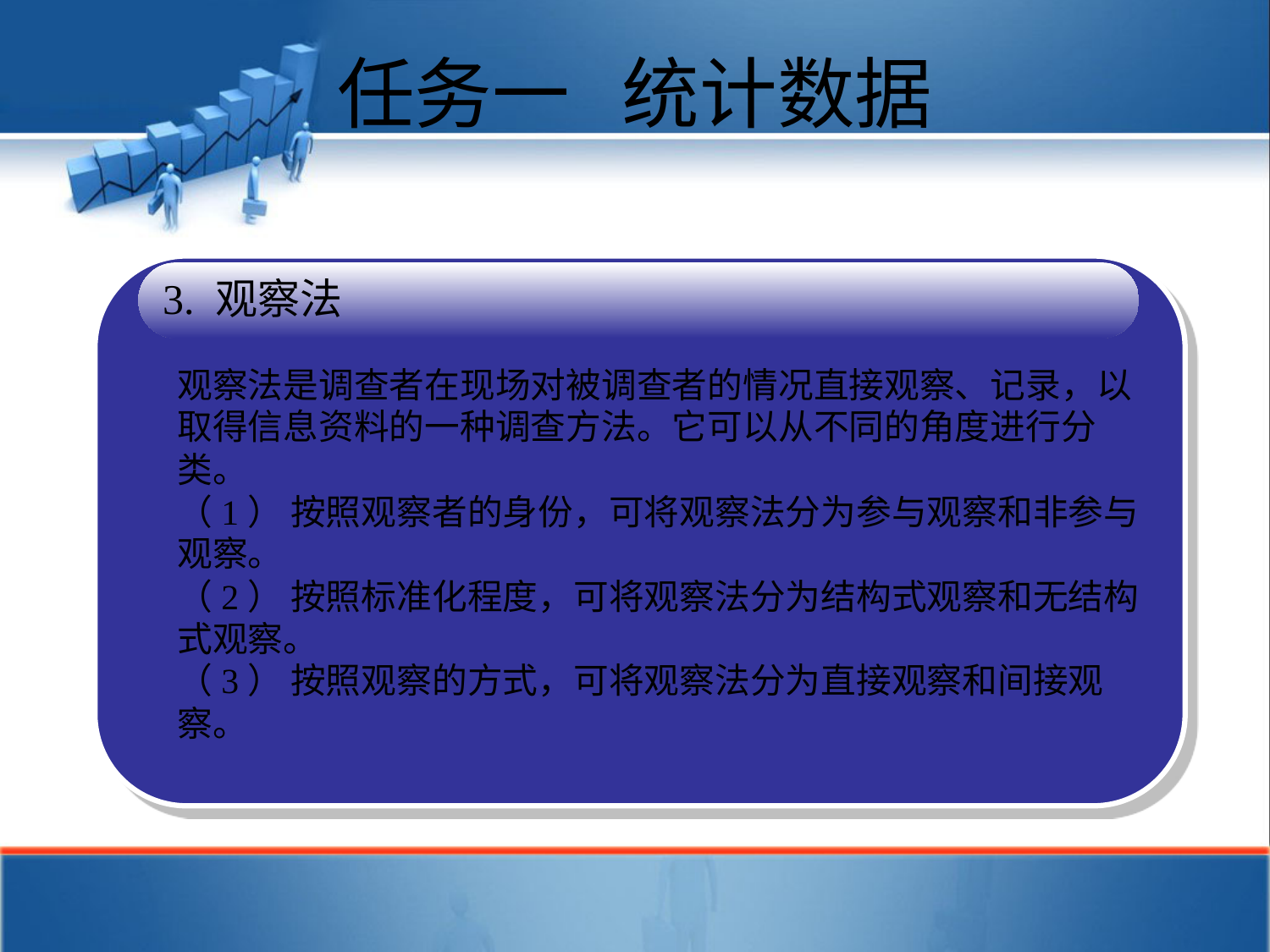

# 任务一   统计数据

3. 观察法
观察法是调查者在现场对被调查者的情况直接观察、记录，以取得信息资料的一种调查方法。它可以从不同的角度进行分类。
（1） 按照观察者的身份，可将观察法分为参与观察和非参与观察。
（2） 按照标准化程度，可将观察法分为结构式观察和无结构式观察。
（3） 按照观察的方式，可将观察法分为直接观察和间接观察。